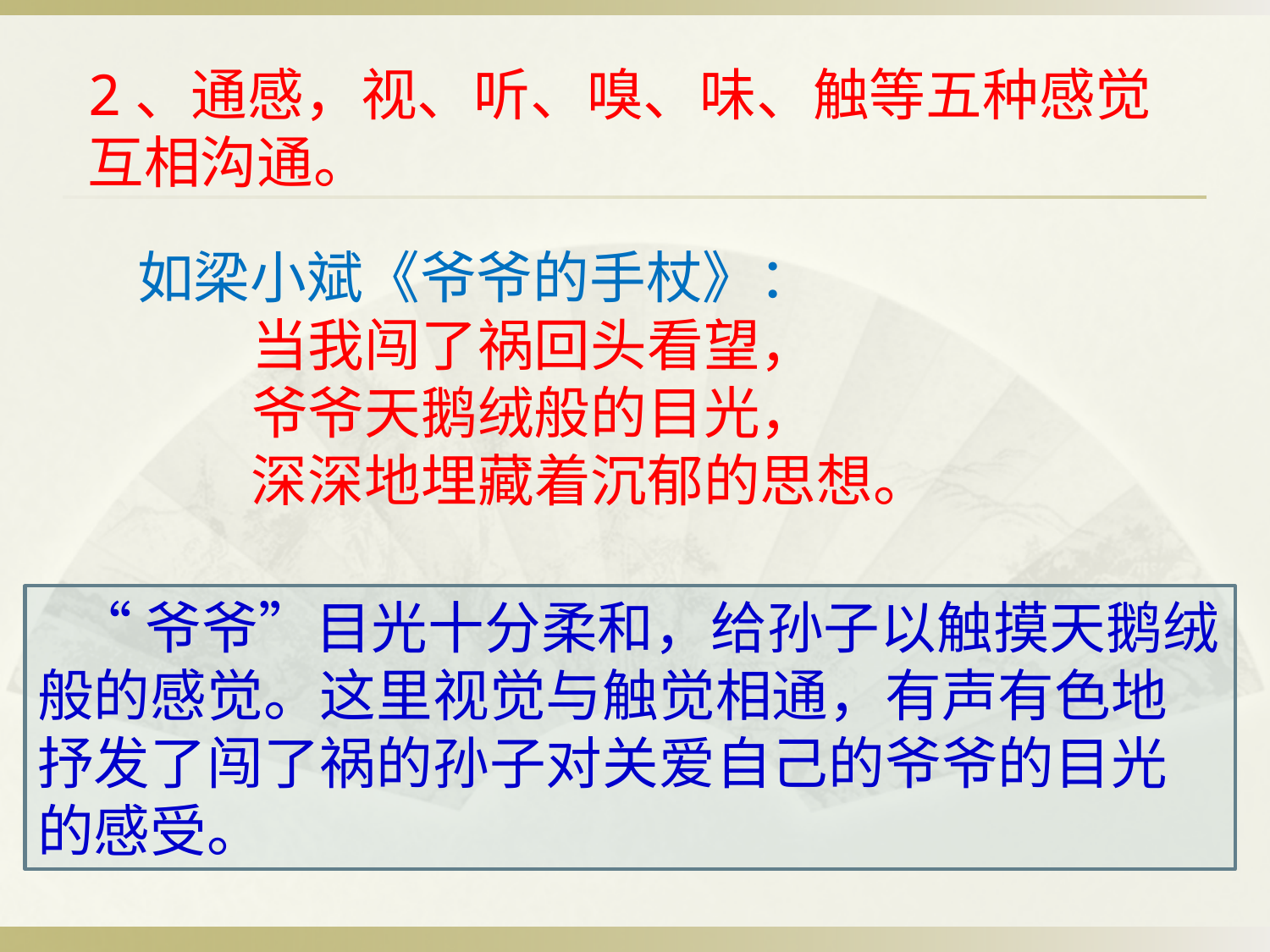

2、通感，视、听、嗅、味、触等五种感觉互相沟通。
如梁小斌《爷爷的手杖》：
         当我闯了祸回头看望，
         爷爷天鹅绒般的目光，
         深深地埋藏着沉郁的思想。
   “爷爷”目光十分柔和，给孙子以触摸天鹅绒般的感觉。这里视觉与触觉相通，有声有色地抒发了闯了祸的孙子对关爱自己的爷爷的目光的感受。